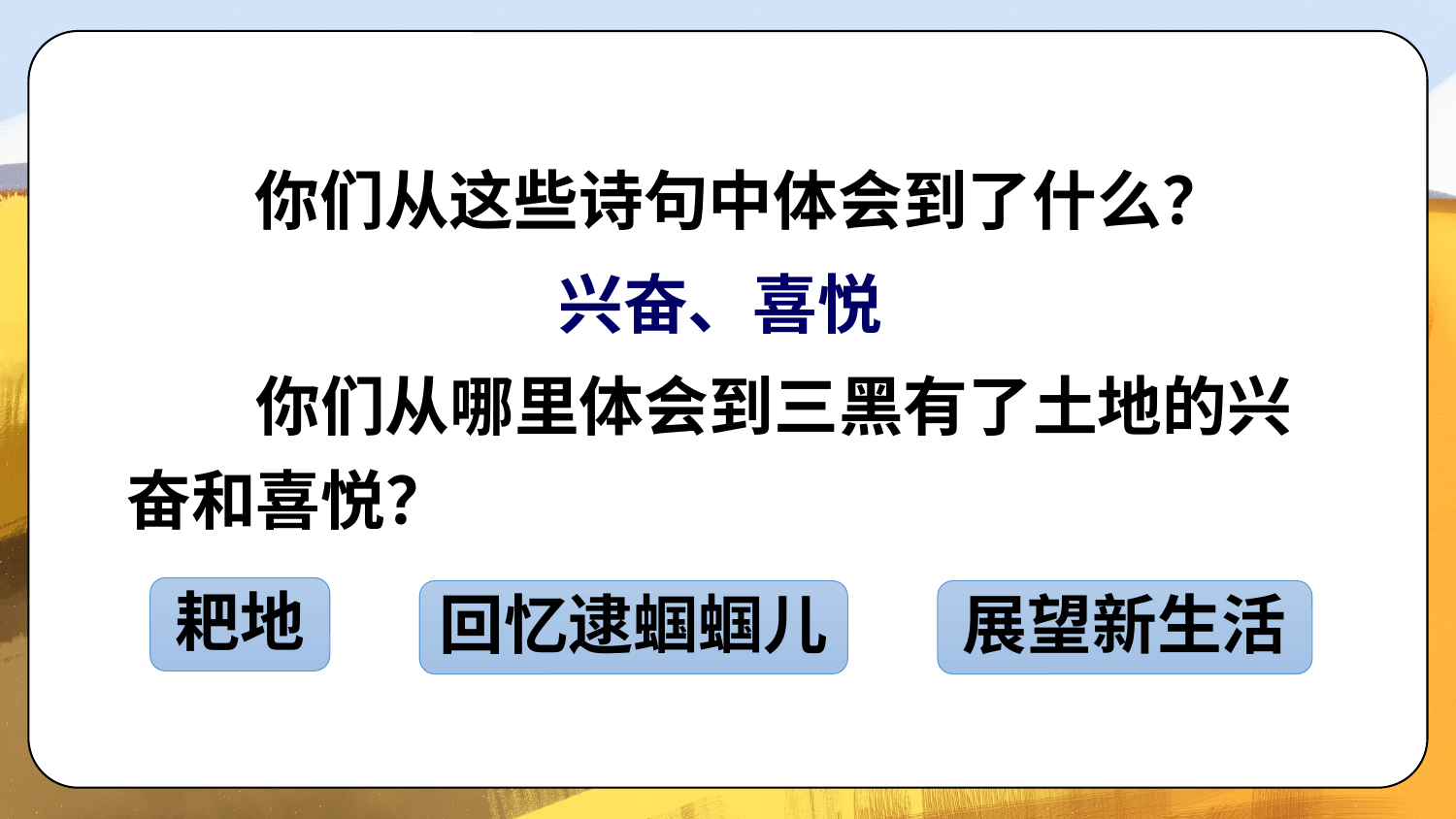

你们从这些诗句中体会到了什么？
兴奋、喜悦
你们从哪里体会到三黑有了土地的兴奋和喜悦？
耙地
回忆逮蝈蝈儿
展望新生活